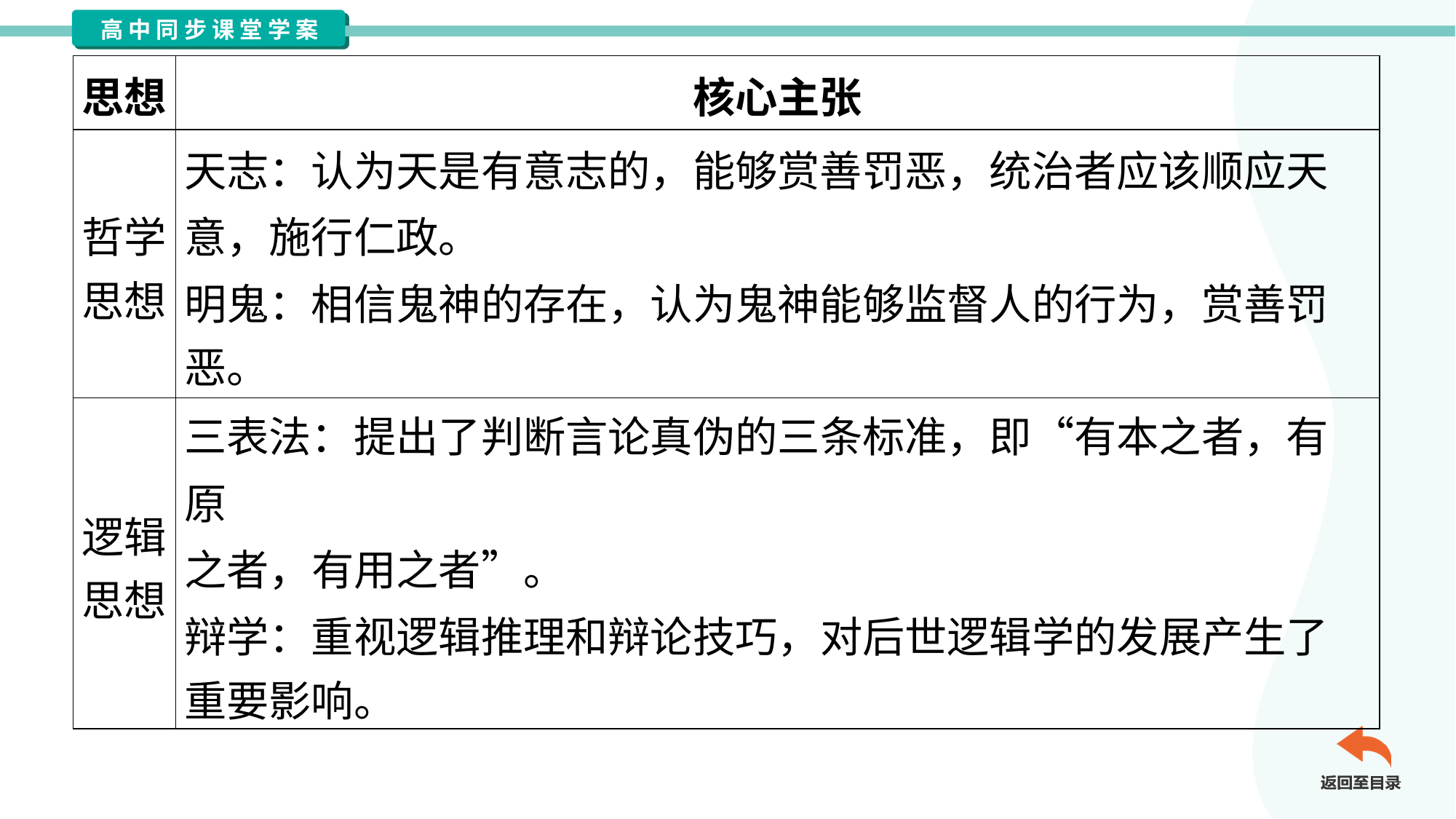

| 思想 | 核心主张 |
| --- | --- |
| 哲学 思想 | 天志：认为天是有意志的，能够赏善罚恶，统治者应该顺应天 意，施行仁政。 明鬼：相信鬼神的存在，认为鬼神能够监督人的行为，赏善罚 恶。 |
| 逻辑 思想 | 三表法：提出了判断言论真伪的三条标准，即“有本之者，有原 之者，有用之者”。 辩学：重视逻辑推理和辩论技巧，对后世逻辑学的发展产生了 重要影响。 |